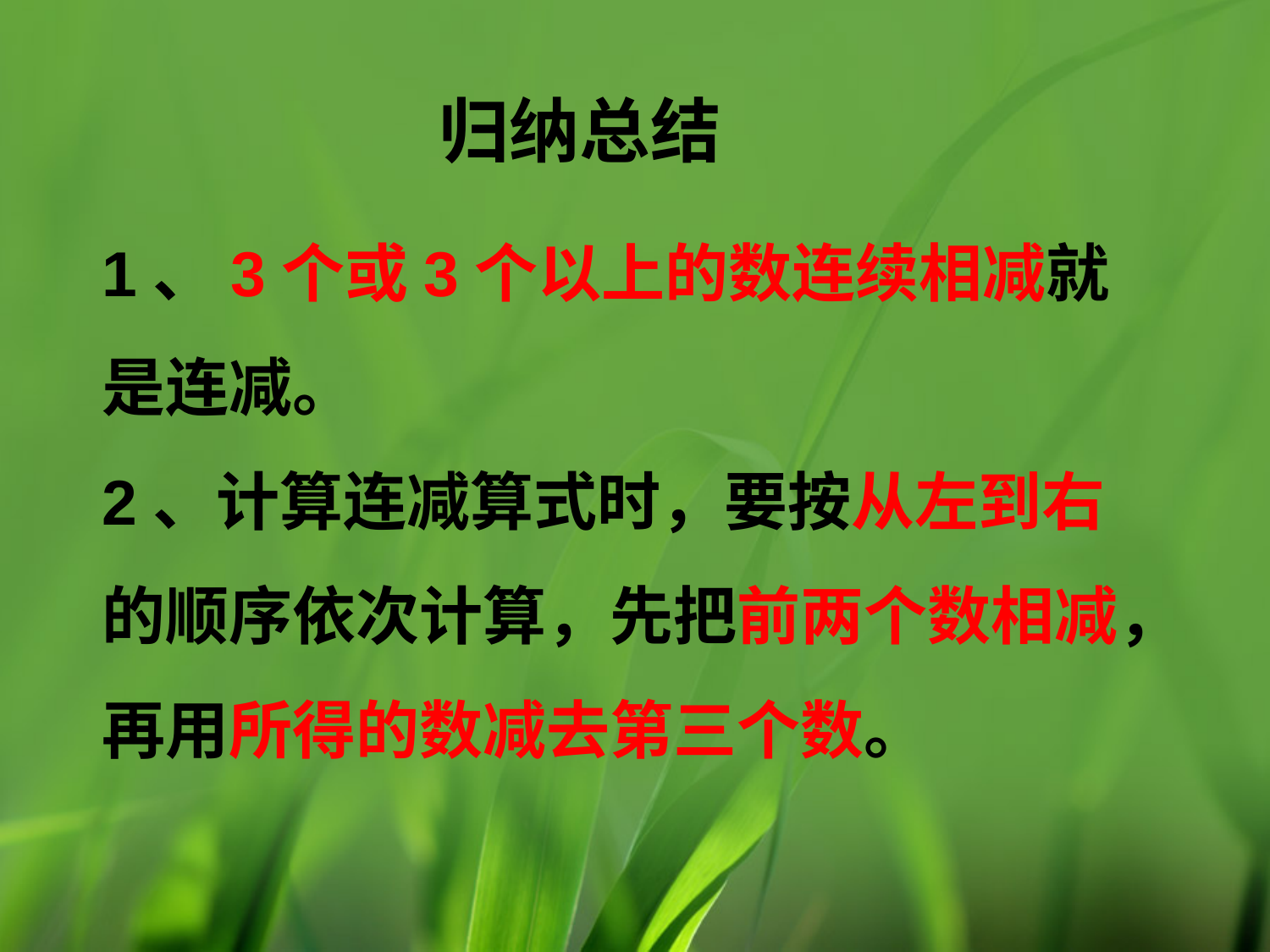

归纳总结
1、3个或3个以上的数连续相减就是连减。
2、计算连减算式时，要按从左到右的顺序依次计算，先把前两个数相减，再用所得的数减去第三个数。